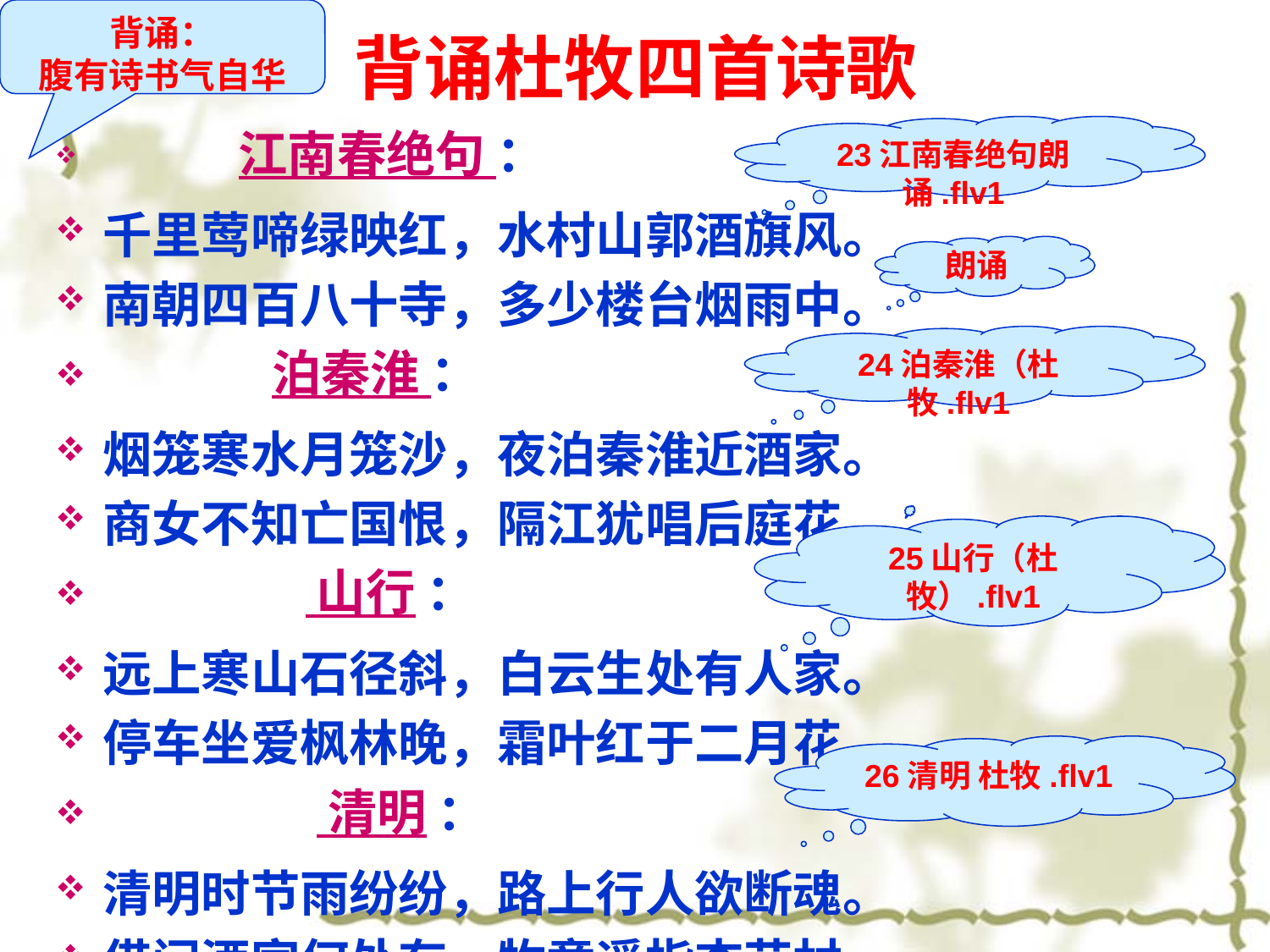

背诵：
腹有诗书气自华
# 背诵杜牧四首诗歌
23江南春绝句朗诵.flv1
               江南春绝句 ：
千里莺啼绿映红，水村山郭酒旗风。
南朝四百八十寺，多少楼台烟雨中。
              泊秦淮 ：
烟笼寒水月笼沙，夜泊秦淮近酒家。
商女不知亡国恨，隔江犹唱后庭花。
                  山行 ：
远上寒山石径斜，白云生处有人家。
停车坐爱枫林晚，霜叶红于二月花。
                   清明 ：
清明时节雨纷纷，路上行人欲断魂。
借问酒家何处有，牧童遥指杏花村。

朗诵
24泊秦淮（杜牧.flv1

25山行（杜牧）.flv1
26清明 杜牧.flv1